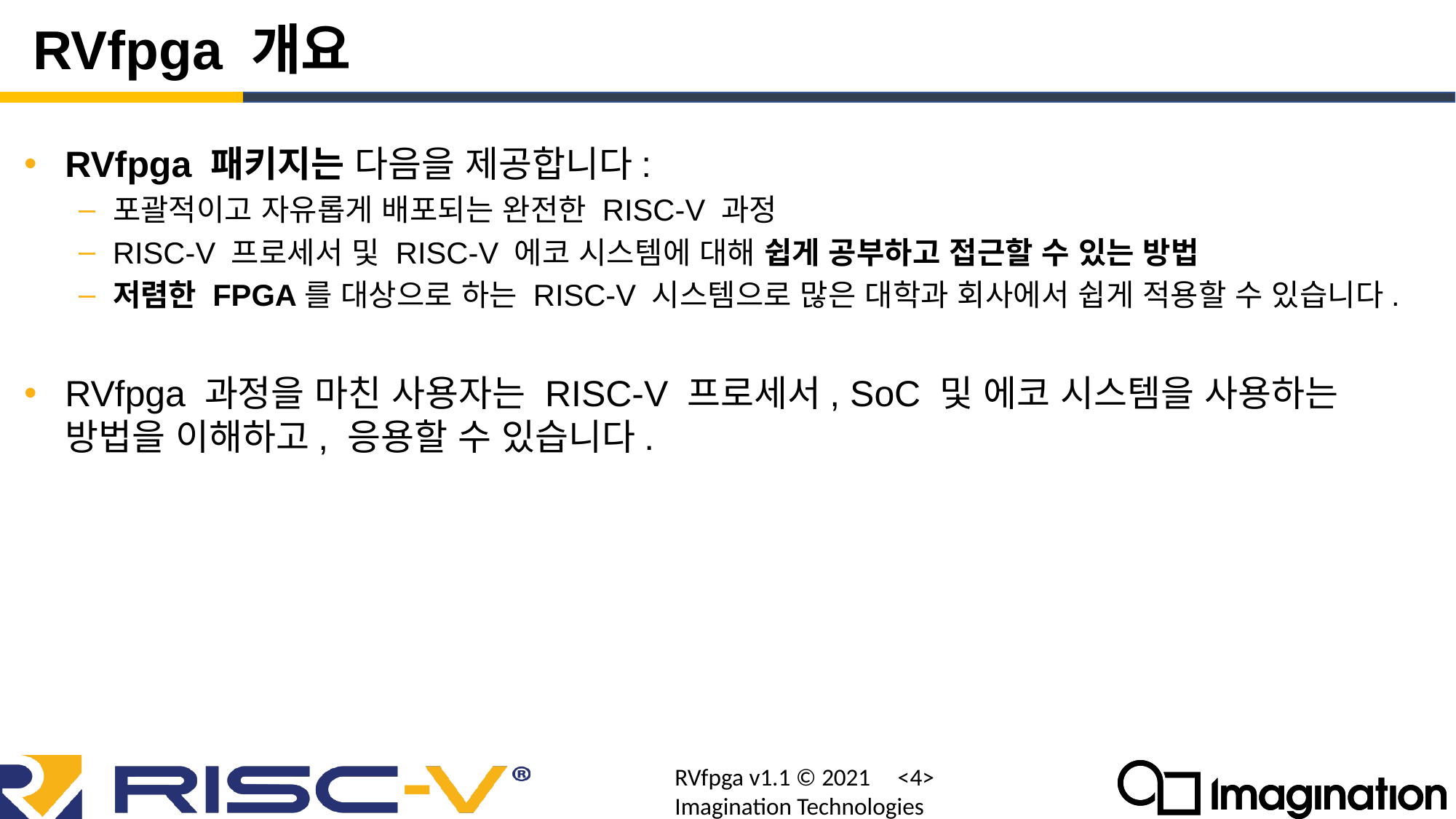

# RVfpga 개요
RVfpga 패키지는 다음을 제공합니다:
포괄적이고 자유롭게 배포되는 완전한 RISC-V 과정
RISC-V 프로세서 및 RISC-V 에코 시스템에 대해 쉽게 공부하고 접근할 수 있는 방법
저렴한 FPGA를 대상으로 하는 RISC-V 시스템으로 많은 대학과 회사에서 쉽게 적용할 수 있습니다.

RVfpga 과정을 마친 사용자는 RISC-V 프로세서, SoC 및 에코 시스템을 사용하는 방법을 이해하고, 응용할 수 있습니다.